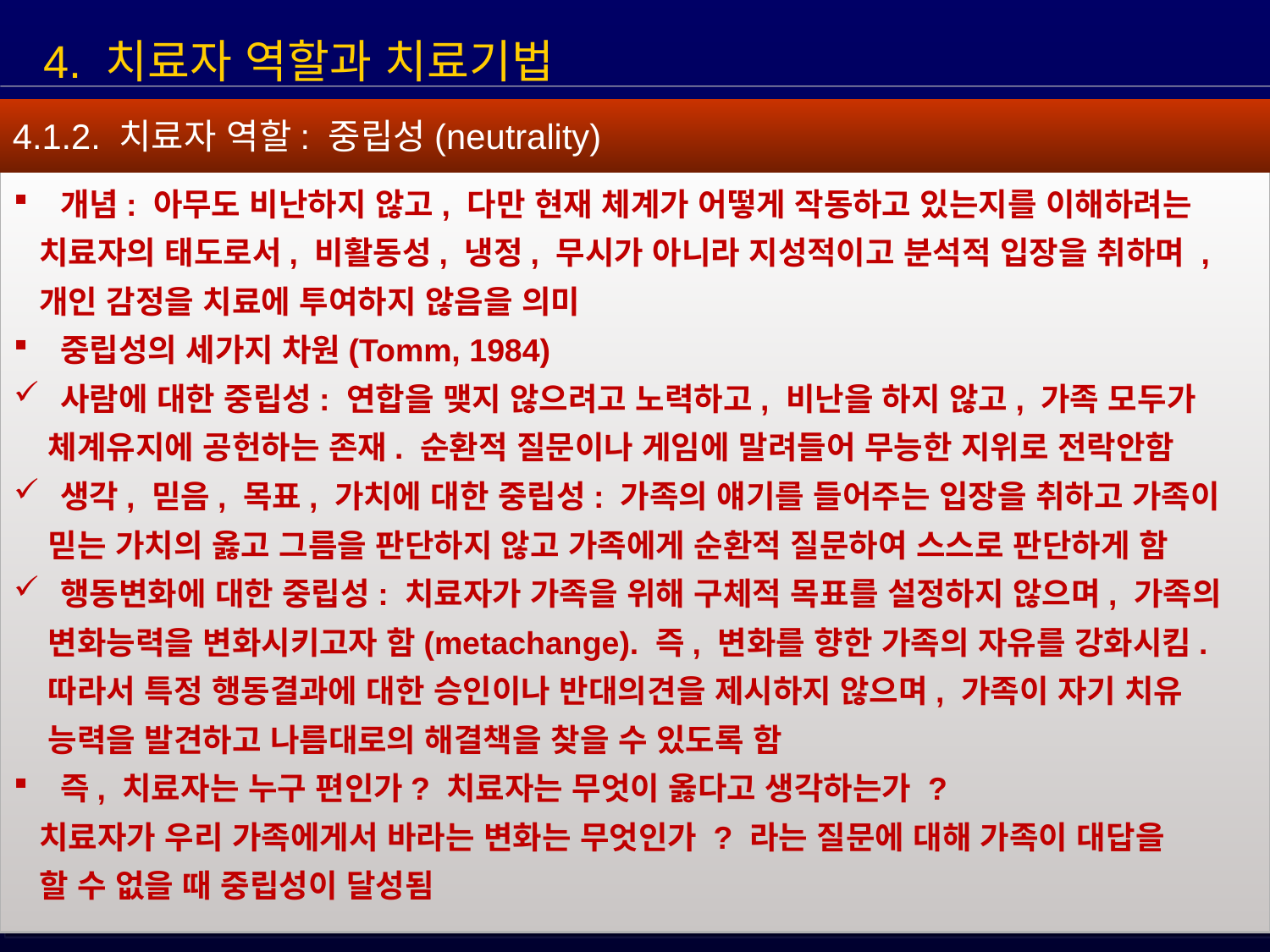

4. 치료자 역할과 치료기법

4.1.2. 치료자 역할: 중립성(neutrality)
 개념: 아무도 비난하지 않고, 다만 현재 체계가 어떻게 작동하고 있는지를 이해하려는
  치료자의 태도로서, 비활동성, 냉정, 무시가 아니라 지성적이고 분석적 입장을 취하며 ,
  개인 감정을 치료에 투여하지 않음을 의미
 중립성의 세가지 차원(Tomm, 1984)
 사람에 대한 중립성: 연합을 맺지 않으려고 노력하고, 비난을 하지 않고, 가족 모두가
   체계유지에 공헌하는 존재. 순환적 질문이나 게임에 말려들어 무능한 지위로 전락안함
 생각, 믿음, 목표, 가치에 대한 중립성: 가족의 얘기를 들어주는 입장을 취하고 가족이
   믿는 가치의 옳고 그름을 판단하지 않고 가족에게 순환적 질문하여 스스로 판단하게 함
 행동변화에 대한 중립성: 치료자가 가족을 위해 구체적 목표를 설정하지 않으며, 가족의
   변화능력을 변화시키고자 함(metachange). 즉, 변화를 향한 가족의 자유를 강화시킴.
   따라서 특정 행동결과에 대한 승인이나 반대의견을 제시하지 않으며, 가족이 자기 치유
   능력을 발견하고 나름대로의 해결책을 찾을 수 있도록 함
 즉, 치료자는 누구 편인가? 치료자는 무엇이 옳다고 생각하는가 ?
  치료자가 우리 가족에게서 바라는 변화는 무엇인가 ? 라는 질문에 대해 가족이 대답을
  할 수 없을 때 중립성이 달성됨